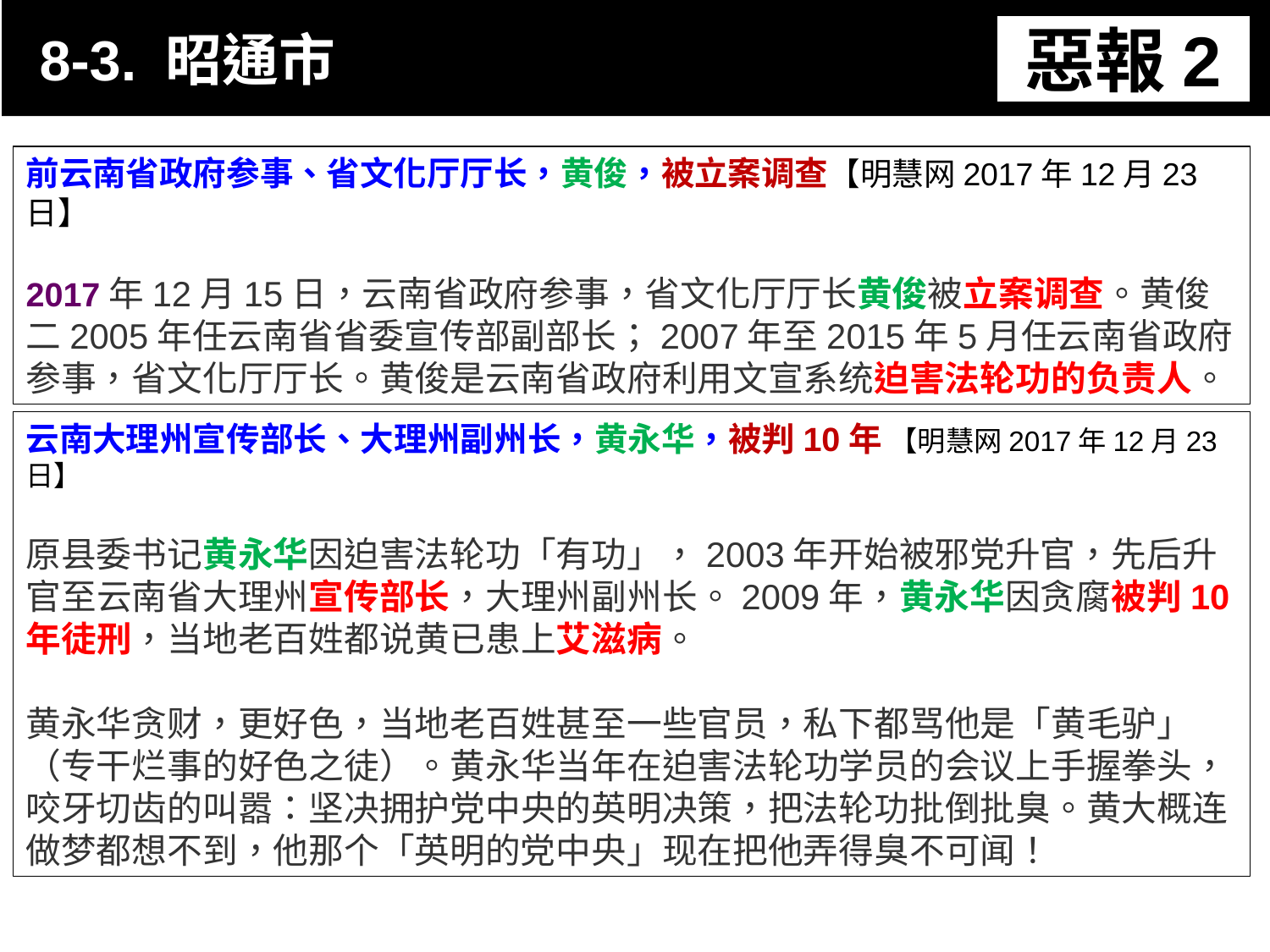

8-3. 昭通市
惡報2

11-3. XX市官員惡報實例
前云南省政府参事、省文化厅厅长，黄俊，被立案调查【明慧网2017年12月23日】

2017年12月15日，云南省政府参事，省文化厅厅长黄俊被立案调查。黄俊二2005年任云南省省委宣传部副部长；2007年至2015年5月任云南省政府参事，省文化厅厅长。黄俊是云南省政府利用文宣系统迫害法轮功的负责人。
云南大理州宣传部长、大理州副州长，黄永华，被判10年 【明慧网2017年12月23日】

原县委书记黄永华因迫害法轮功「有功」，2003年开始被邪党升官，先后升官至云南省大理州宣传部长，大理州副州长。2009年，黄永华因贪腐被判10年徒刑，当地老百姓都说黄已患上艾滋病。

黄永华贪财，更好色，当地老百姓甚至一些官员，私下都骂他是「黄毛驴」（专干烂事的好色之徒）。黄永华当年在迫害法轮功学员的会议上手握拳头，咬牙切齿的叫嚣：坚决拥护党中央的英明决策，把法轮功批倒批臭。黄大概连做梦都想不到，他那个「英明的党中央」现在把他弄得臭不可闻！